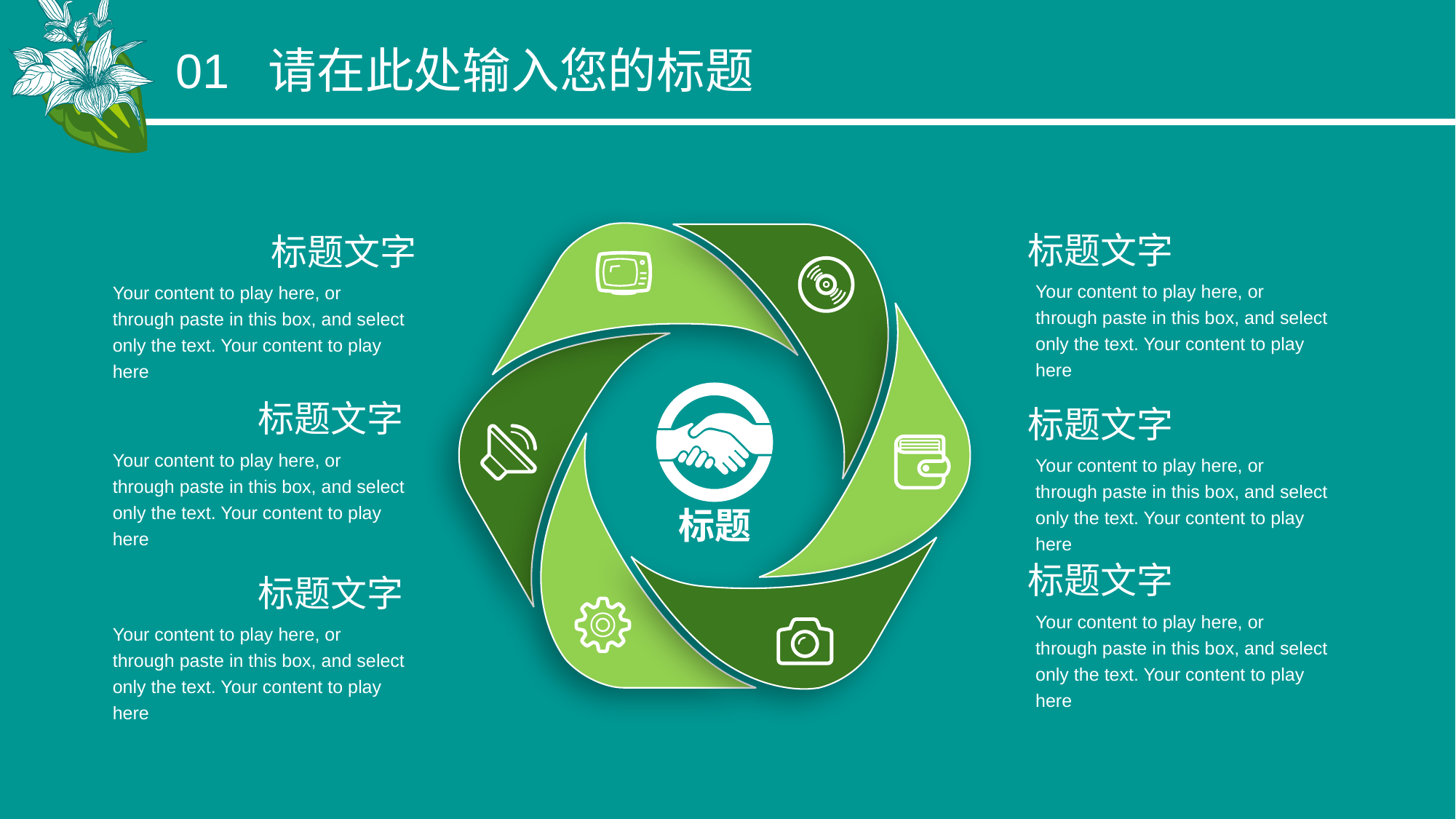

01  请在此处输入您的标题

标题

标题文字
Your content to play here, or through paste in this box, and select only the text. Your content to play here
标题文字
Your content to play here, or through paste in this box, and select only the text. Your content to play here
标题文字
Your content to play here, or through paste in this box, and select only the text. Your content to play here
标题文字
Your content to play here, or through paste in this box, and select only the text. Your content to play here
标题文字
Your content to play here, or through paste in this box, and select only the text. Your content to play here
标题文字
Your content to play here, or through paste in this box, and select only the text. Your content to play here